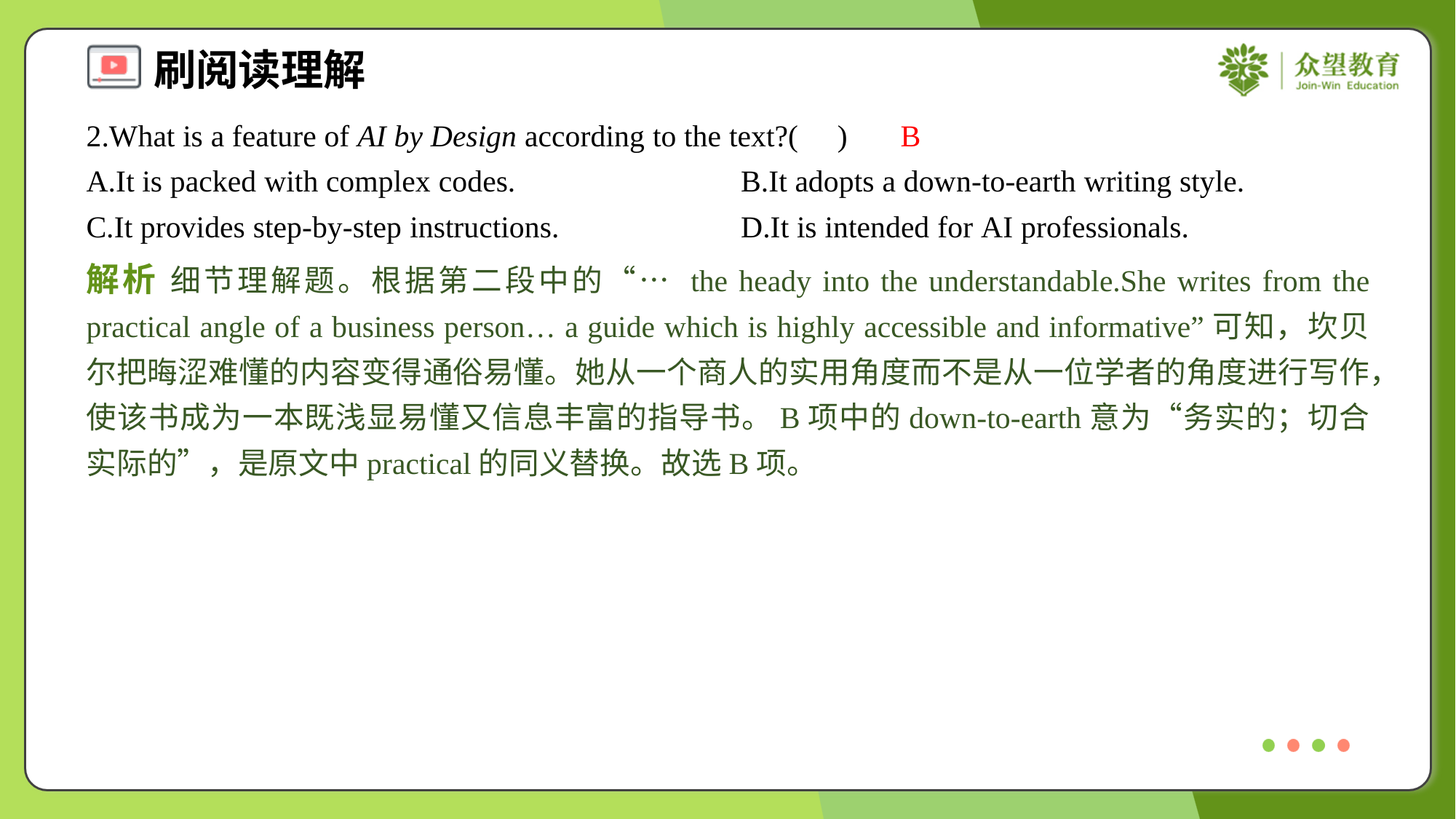

2.What is a feature of AI by Design according to the text?(     )
B
A.It is packed with complex codes.	B.It adopts a down-to-earth writing style.
C.It provides step-by-step instructions.	D.It is intended for AI professionals.
解析 细节理解题。根据第二段中的“… the heady into the understandable.She writes from the practical angle of a business person… a guide which is highly accessible and informative”可知，坎贝尔把晦涩难懂的内容变得通俗易懂。她从一个商人的实用角度而不是从一位学者的角度进行写作，使该书成为一本既浅显易懂又信息丰富的指导书。B项中的down-to-earth意为“务实的；切合实际的”，是原文中practical的同义替换。故选B项。